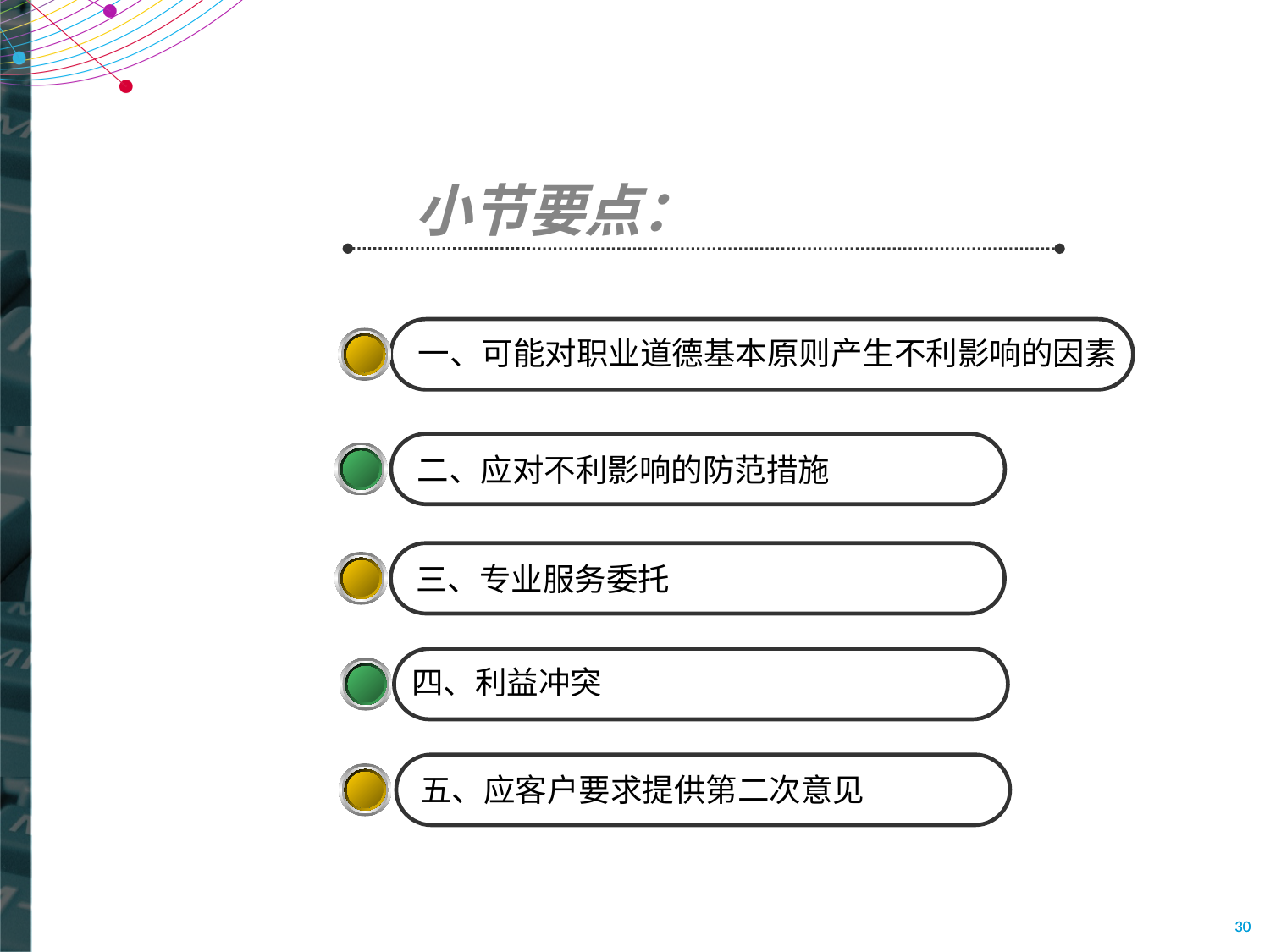

小节要点：

一、可能对职业道德基本原则产生不利影响的因素

二、应对不利影响的防范措施

三、专业服务委托

四、利益冲突

五、应客户要求提供第二次意见
30